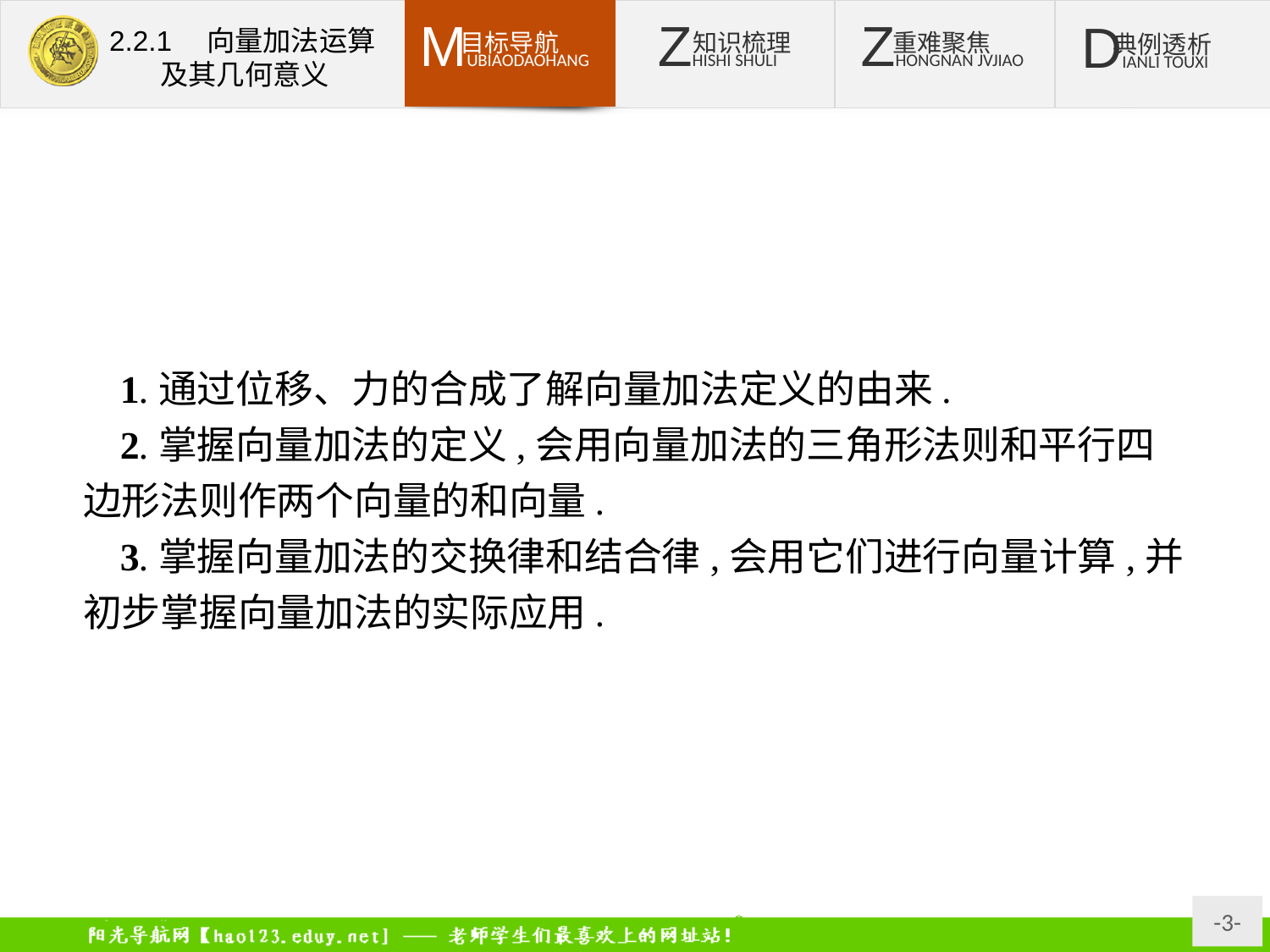

1.通过位移、力的合成了解向量加法定义的由来.
2.掌握向量加法的定义,会用向量加法的三角形法则和平行四边形法则作两个向量的和向量.
3.掌握向量加法的交换律和结合律,会用它们进行向量计算,并初步掌握向量加法的实际应用.